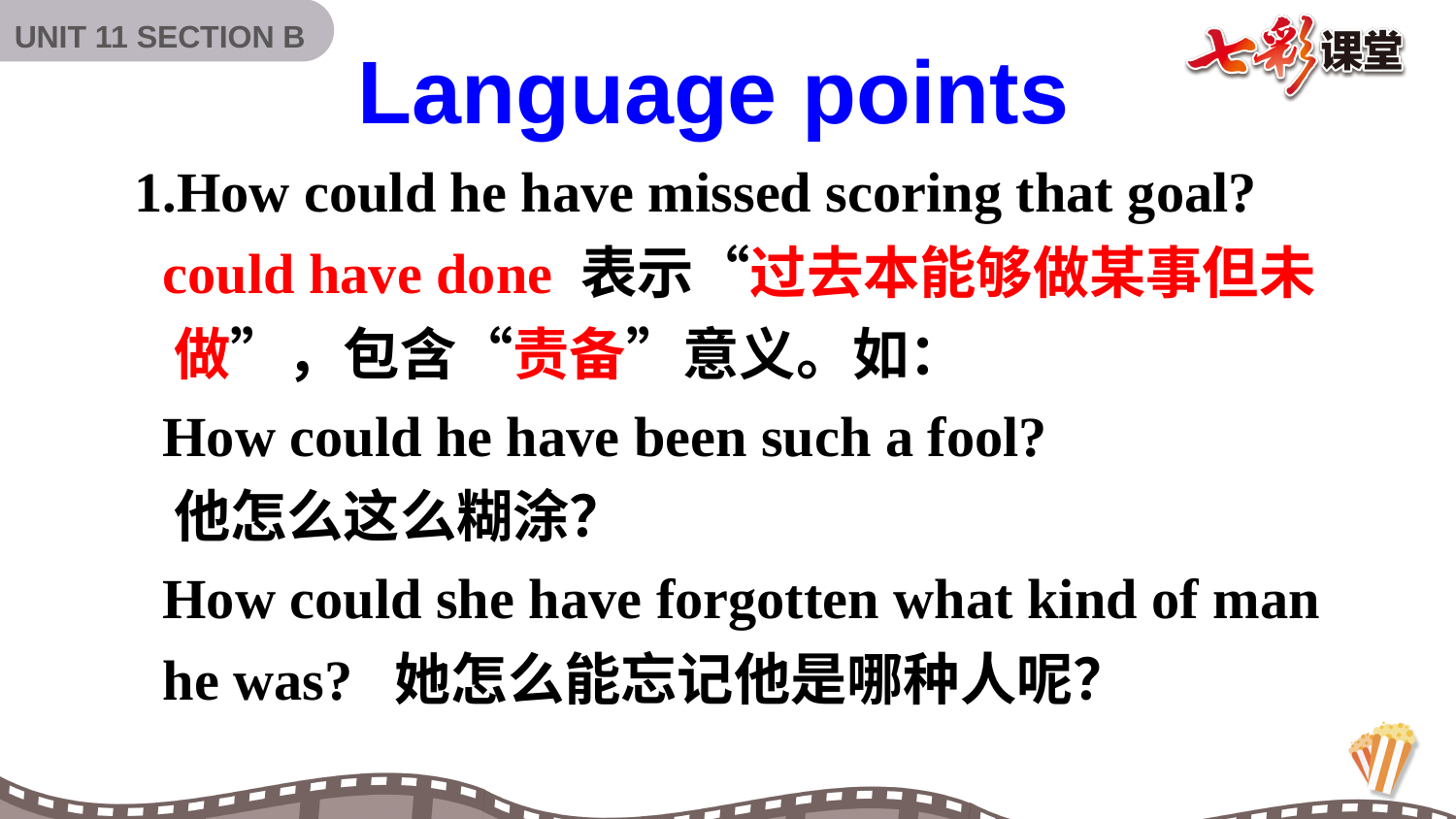

Language points
1.How could he have missed scoring that goal?
  could have done 表示“过去本能够做某事但未
  做”，包含“责备”意义。如：
  How could he have been such a fool?
  他怎么这么糊涂？
  How could she have forgotten what kind of man
  he was?  她怎么能忘记他是哪种人呢？